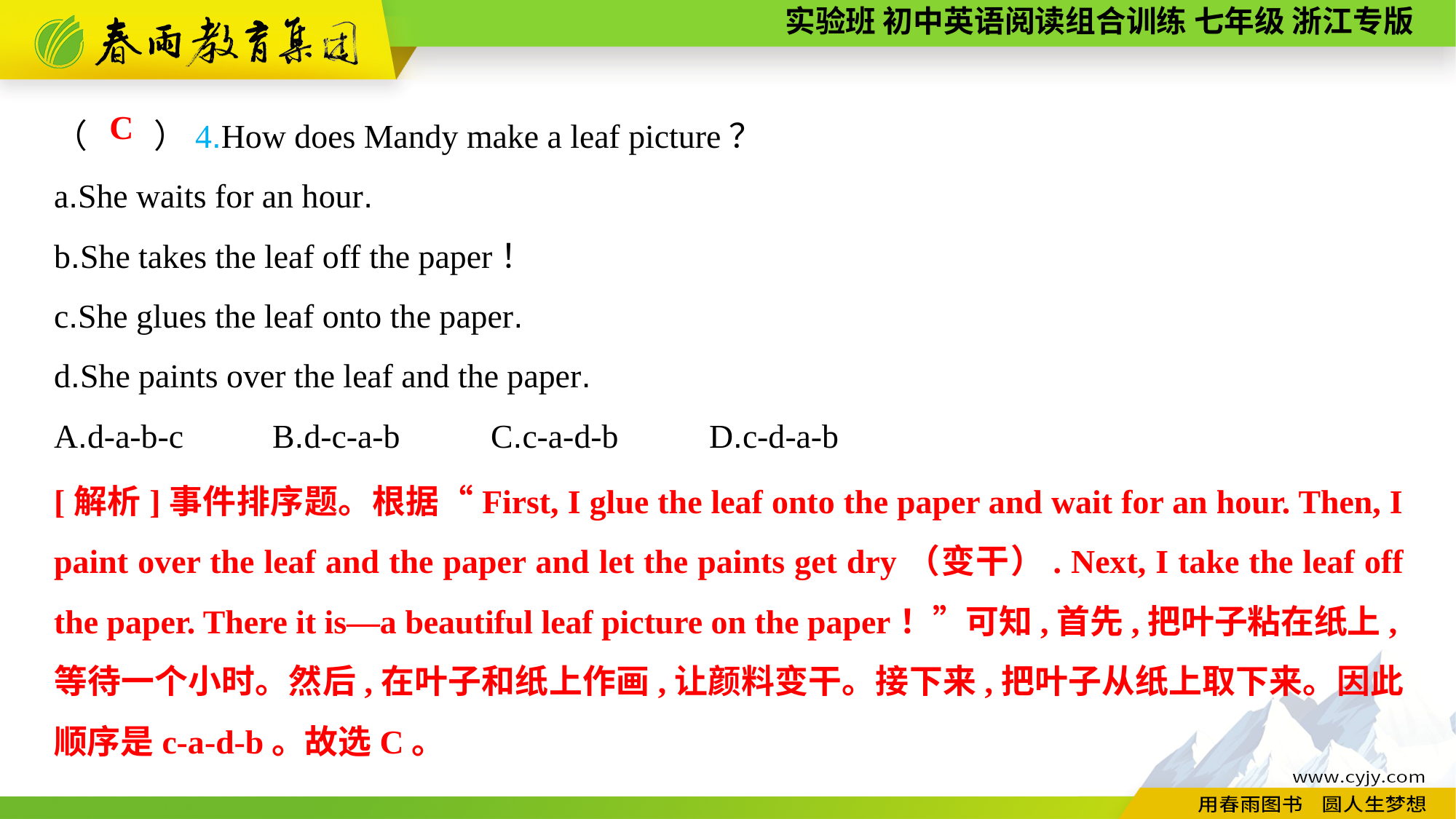

（　　）4.How does Mandy make a leaf picture？
a.She waits for an hour.
b.She takes the leaf off the paper！
c.She glues the leaf onto the paper.
d.She paints over the leaf and the paper.
A.d-a-b-c	B.d-c-a-b	C.c-a-d-b	D.c-d-a-b
C
[解析]事件排序题。根据“First, I glue the leaf onto the paper and wait for an hour. Then, I paint over the leaf and the paper and let the paints get dry（变干）. Next, I take the leaf off the paper. There it is—a beautiful leaf picture on the paper！”可知,首先,把叶子粘在纸上,等待一个小时。然后,在叶子和纸上作画,让颜料变干。接下来,把叶子从纸上取下来。因此顺序是c-a-d-b。故选C。